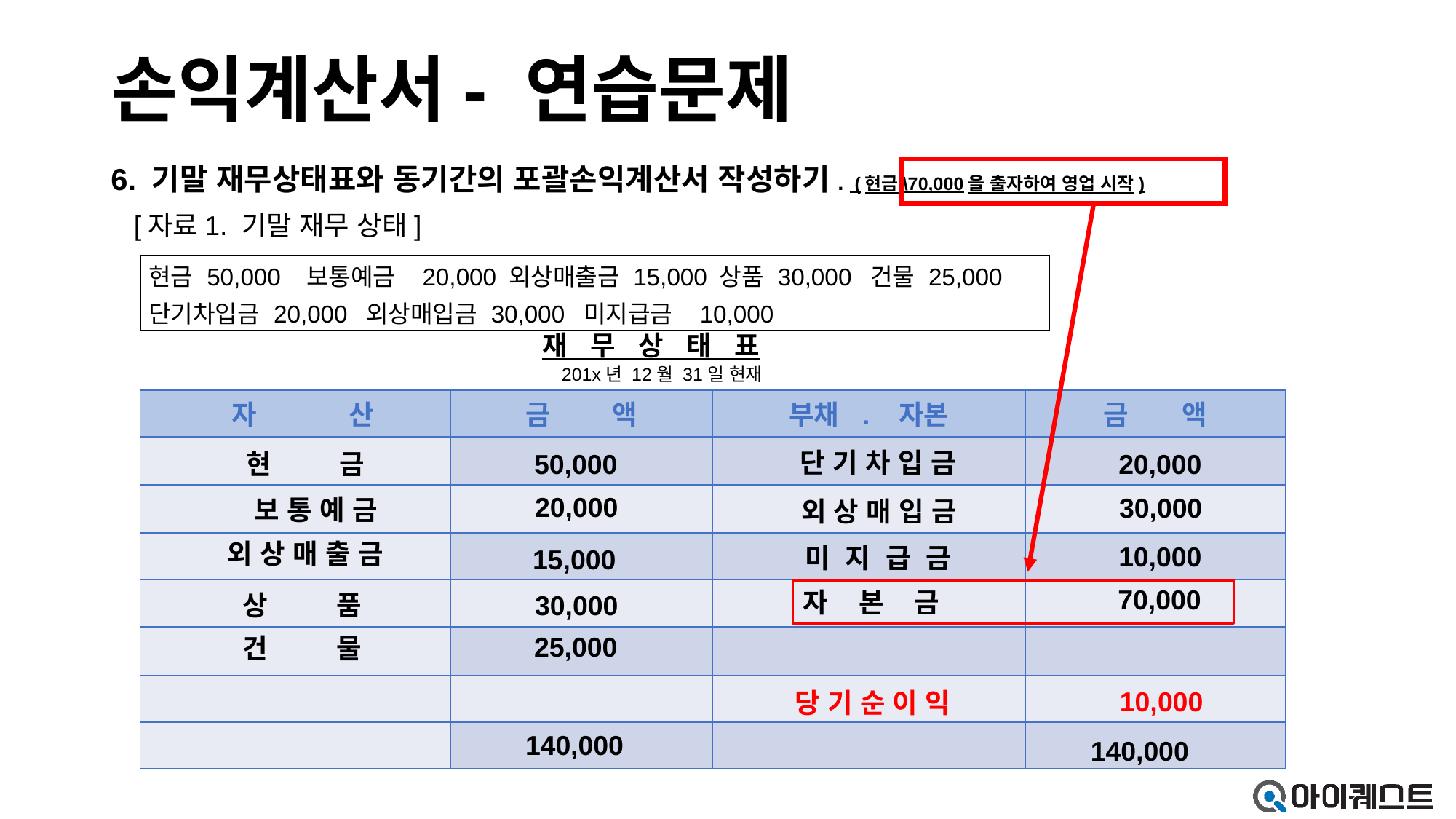

# 손익계산서- 연습문제
6. 기말 재무상태표와 동기간의 포괄손익계산서 작성하기.  (현금\70,000을 출자하여 영업 시작)
   [자료1. 기말 재무 상태]

| 현금 50,000 보통예금 20,000 외상매출금 15,000 상품 30,000 건물 25,000 단기차입금 20,000 외상매입금 30,000 미지급금 10,000 |
| --- |
재   무   상   태   표
201x년 12월 31일 현재
| 자 산 | 금 액 | 부채 . 자본 | 금 액 |
| --- | --- | --- | --- |
|  |  |  |  |
|  |  |  |  |
|  |  |  |  |
|  |  |  |  |
|  |  |  |  |
|  |  |  |  |
|  |  |  |  |
단 기 차 입 금
50,000
  현         금
20,000
20,000
30,000
 보 통 예 금
외 상 매 입 금
 외 상 매 출 금
10,000
미  지  급  금
15,000
70,000
자    본    금
상         품
30,000
25,000
건         물
10,000
당 기 순 이 익
140,000
140,000